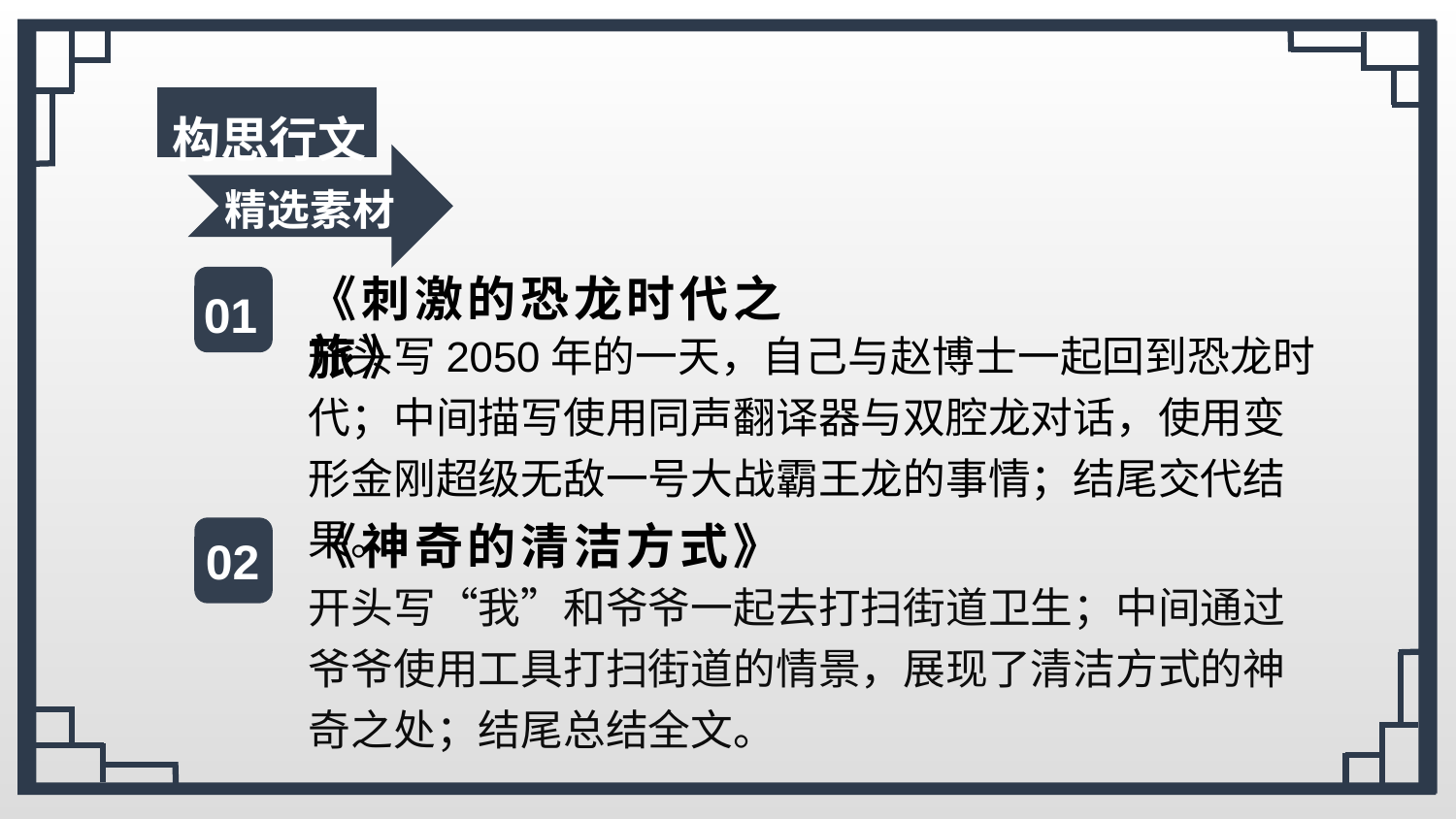

构思行文

精选素材
《刺激的恐龙时代之旅》

01
开头写2050年的一天，自己与赵博士一起回到恐龙时代；中间描写使用同声翻译器与双腔龙对话，使用变形金刚超级无敌一号大战霸王龙的事情；结尾交代结果。

《神奇的清洁方式》

02
开头写“我”和爷爷一起去打扫街道卫生；中间通过爷爷使用工具打扫街道的情景，展现了清洁方式的神奇之处；结尾总结全文。